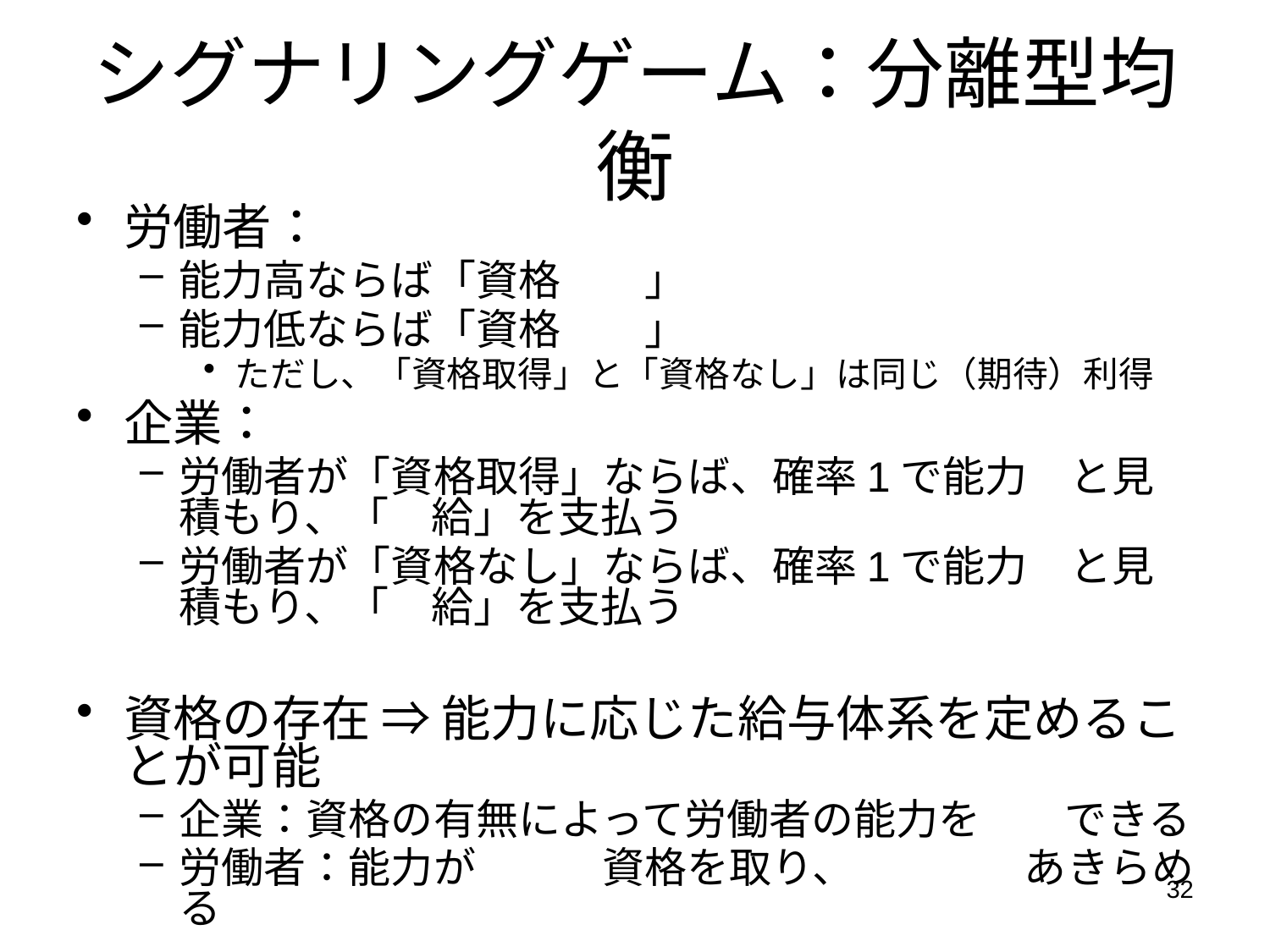

# シグナリングゲーム：分離型均衡
労働者：
能力高ならば「資格取得」
能力低ならば「資格なし」
ただし、「資格取得」と「資格なし」は同じ（期待）利得
企業：
労働者が「資格取得」ならば、確率1で能力高と見積もり、「高給」を支払う
労働者が「資格なし」ならば、確率1で能力低と見積もり、「低給」を支払う

資格の存在 ⇒ 能力に応じた給与体系を定めることが可能
企業：資格の有無によって労働者の能力を判別できる
労働者：能力があれば資格を取り、なければあきらめる
32